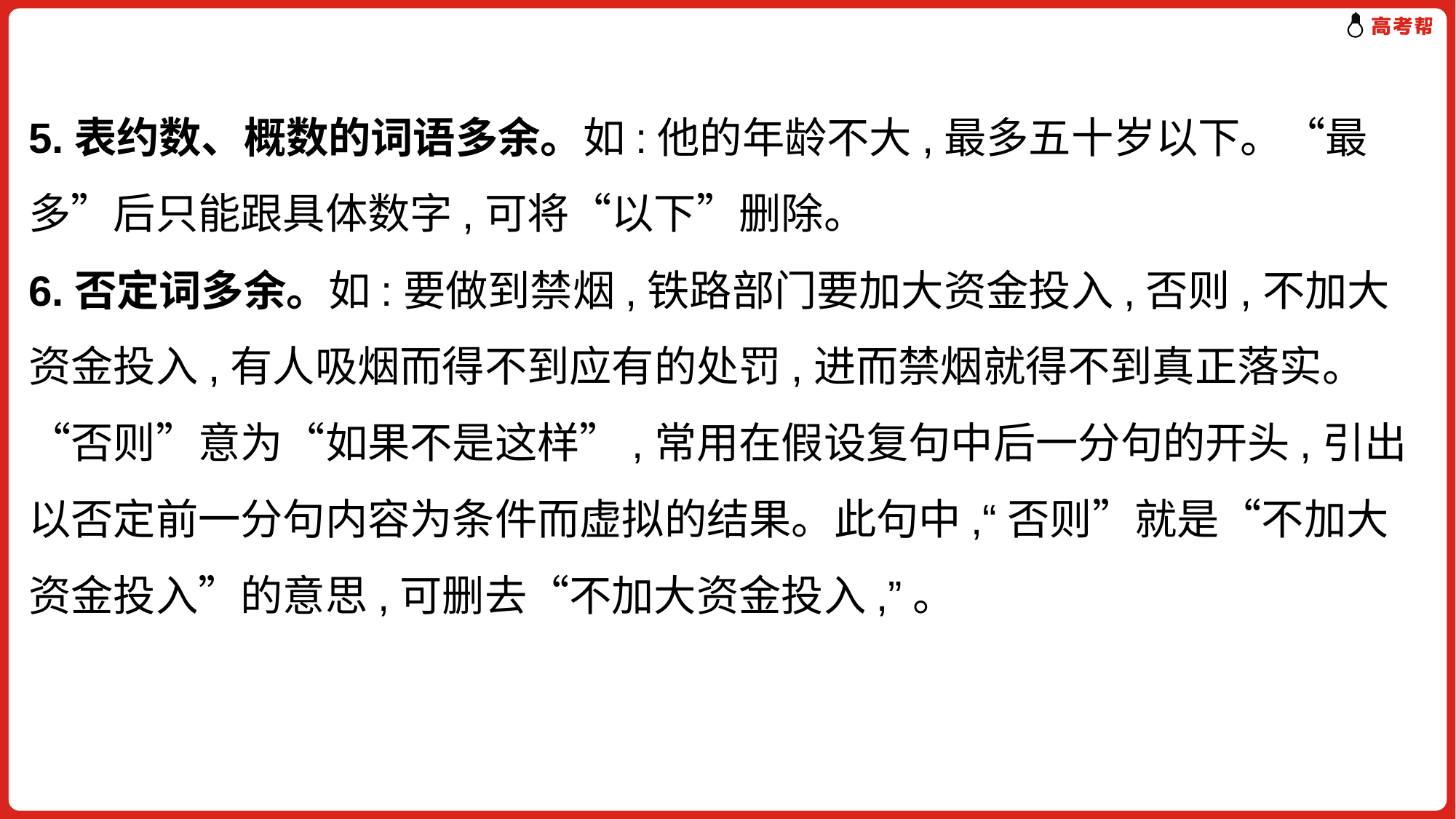

5.表约数、概数的词语多余。如:他的年龄不大,最多五十岁以下。“最多”后只能跟具体数字,可将“以下”删除。
6.否定词多余。如:要做到禁烟,铁路部门要加大资金投入,否则,不加大资金投入,有人吸烟而得不到应有的处罚,进而禁烟就得不到真正落实。“否则”意为“如果不是这样”,常用在假设复句中后一分句的开头,引出以否定前一分句内容为条件而虚拟的结果。此句中,“否则”就是“不加大资金投入”的意思,可删去“不加大资金投入,”。